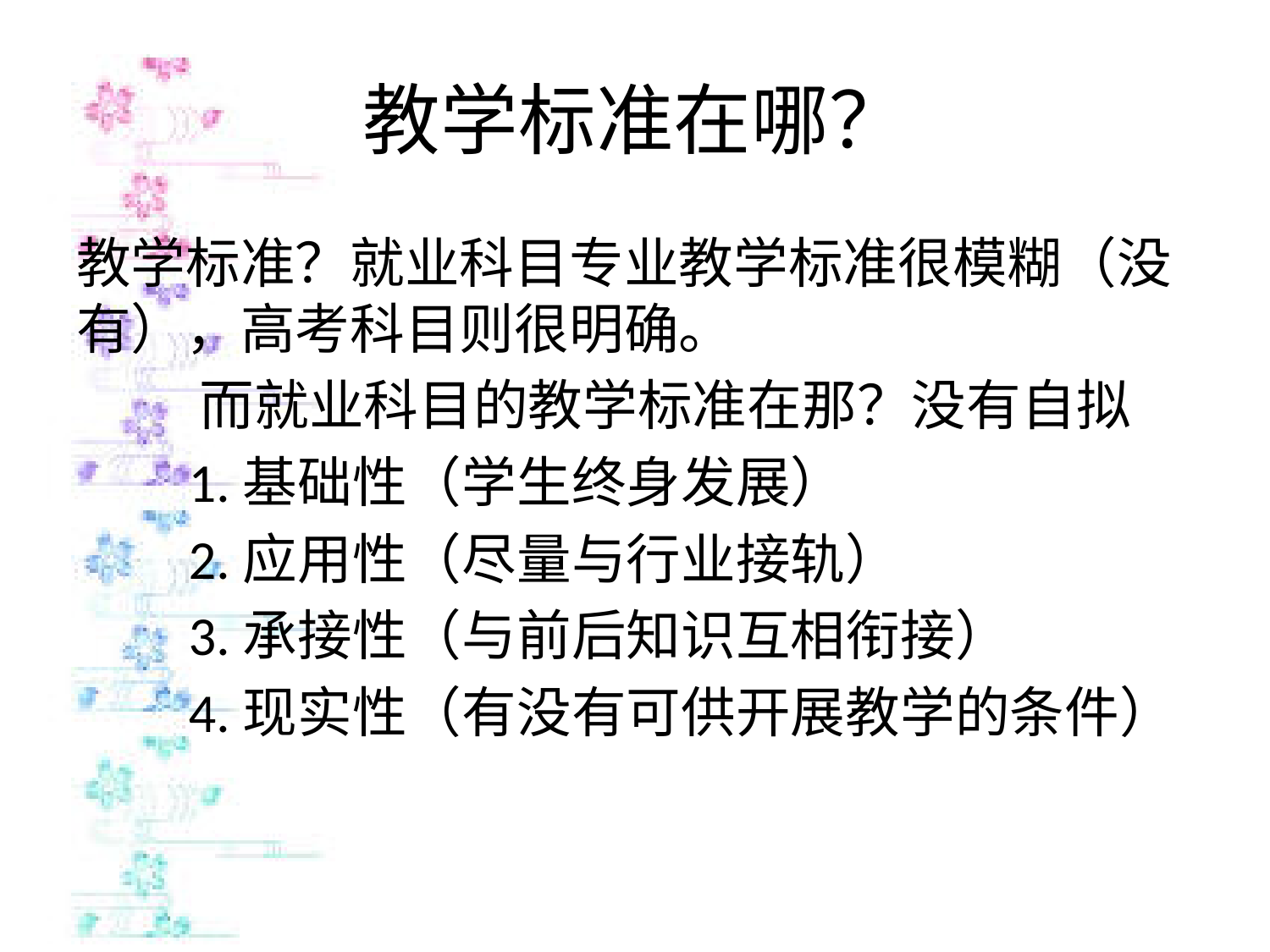

# 教学标准在哪？
教学标准？就业科目专业教学标准很模糊（没有），高考科目则很明确。
         而就业科目的教学标准在那？没有自拟
         1.基础性（学生终身发展）
         2.应用性（尽量与行业接轨）
         3.承接性（与前后知识互相衔接）
         4.现实性（有没有可供开展教学的条件）